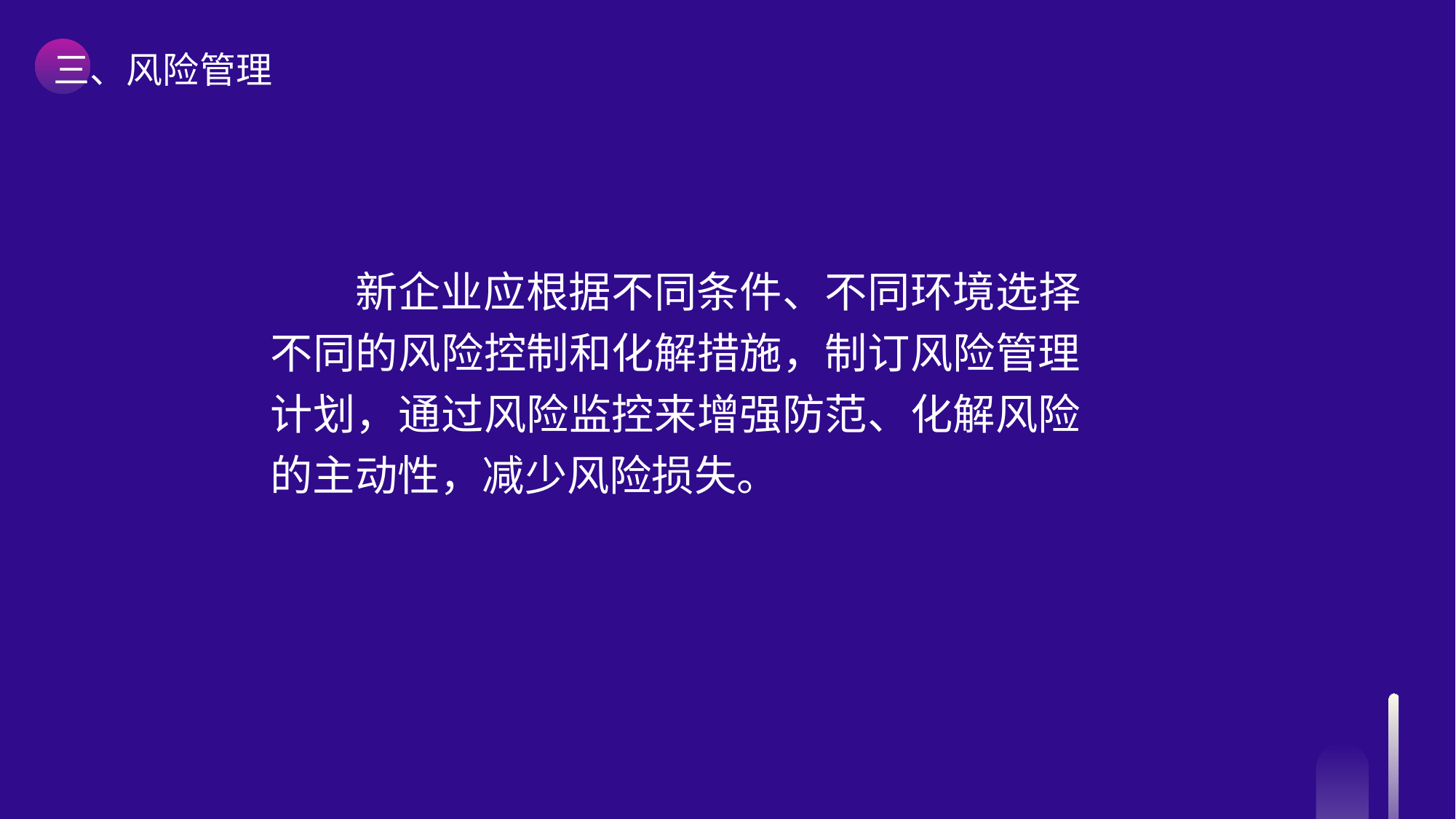

三、风险管理
新企业应根据不同条件、不同环境选择不同的风险控制和化解措施，制订风险管理计划，通过风险监控来增强防范、化解风险的主动性，减少风险损失。